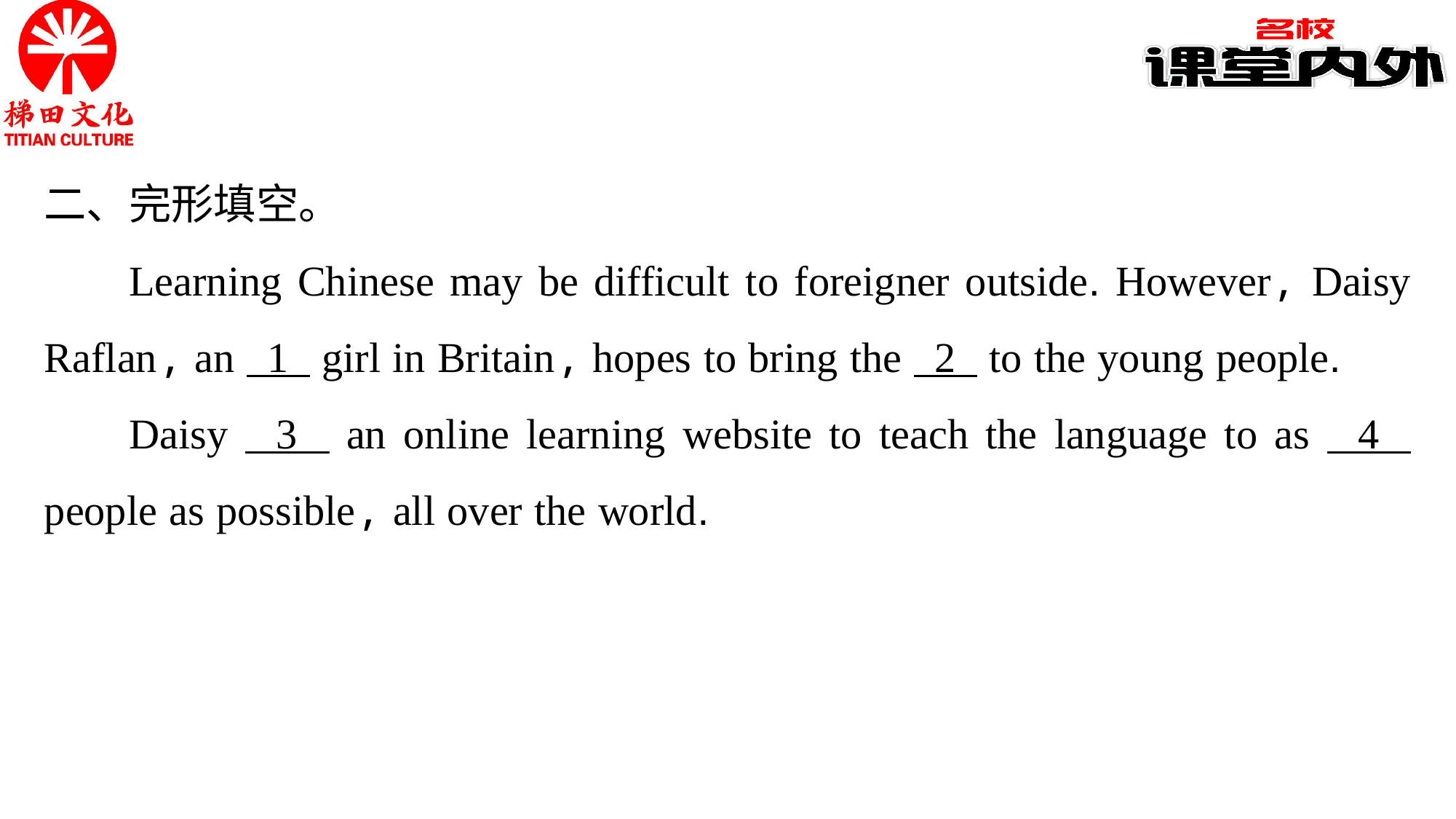

二、完形填空。
Learning Chinese may be difficult to foreigner outside. However, Daisy Raflan, an   1   girl in Britain, hopes to bring the   2   to the young people.
Daisy   3   an online learning website to teach the language to as   4   people as possible, all over the world.